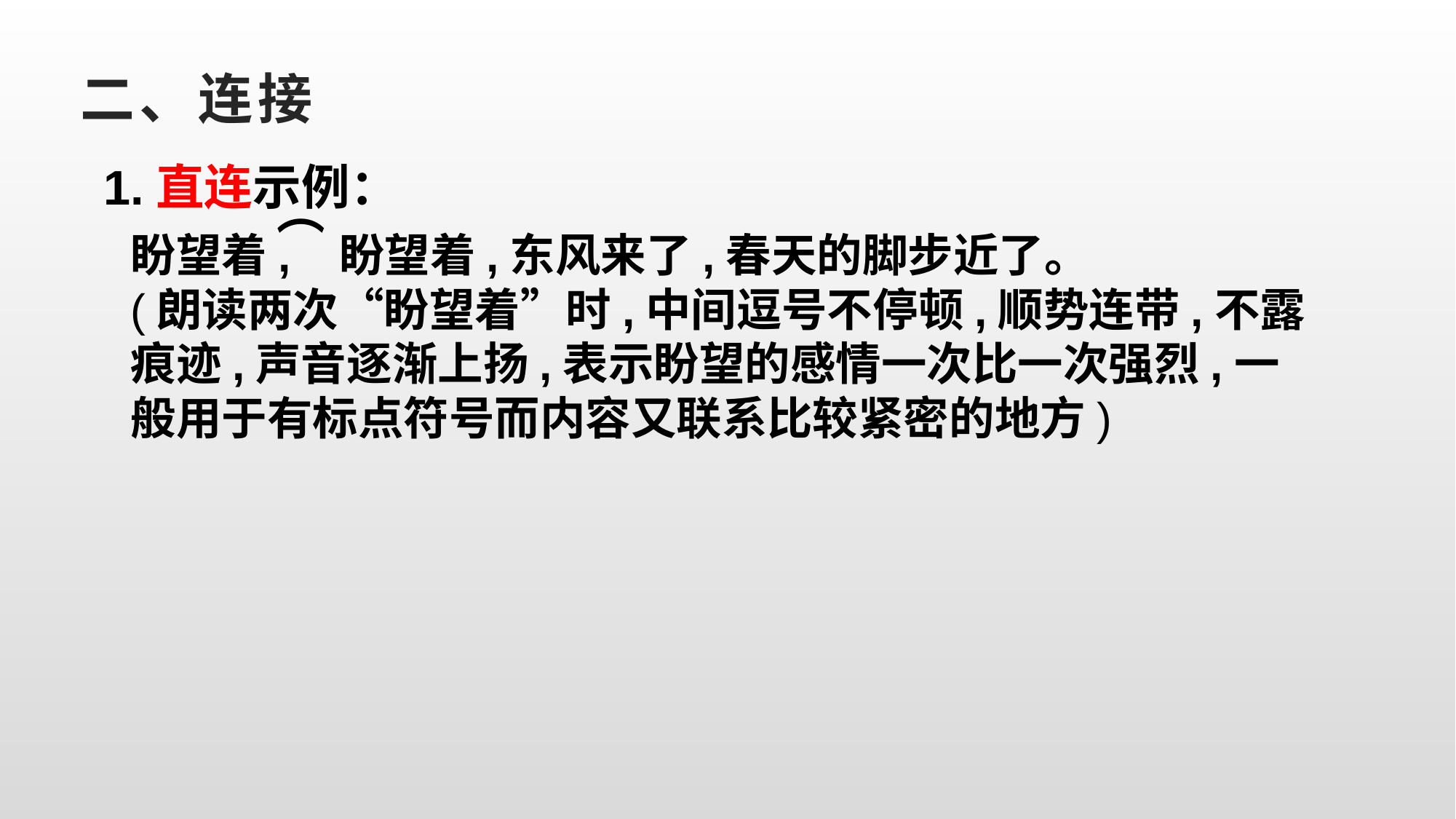

# 二、连接
1.直连示例：
⌒
盼望着,   盼望着,东风来了,春天的脚步近了。
(朗读两次“盼望着”时,中间逗号不停顿,顺势连带,不露痕迹,声音逐渐上扬,表示盼望的感情一次比一次强烈,一般用于有标点符号而内容又联系比较紧密的地方)